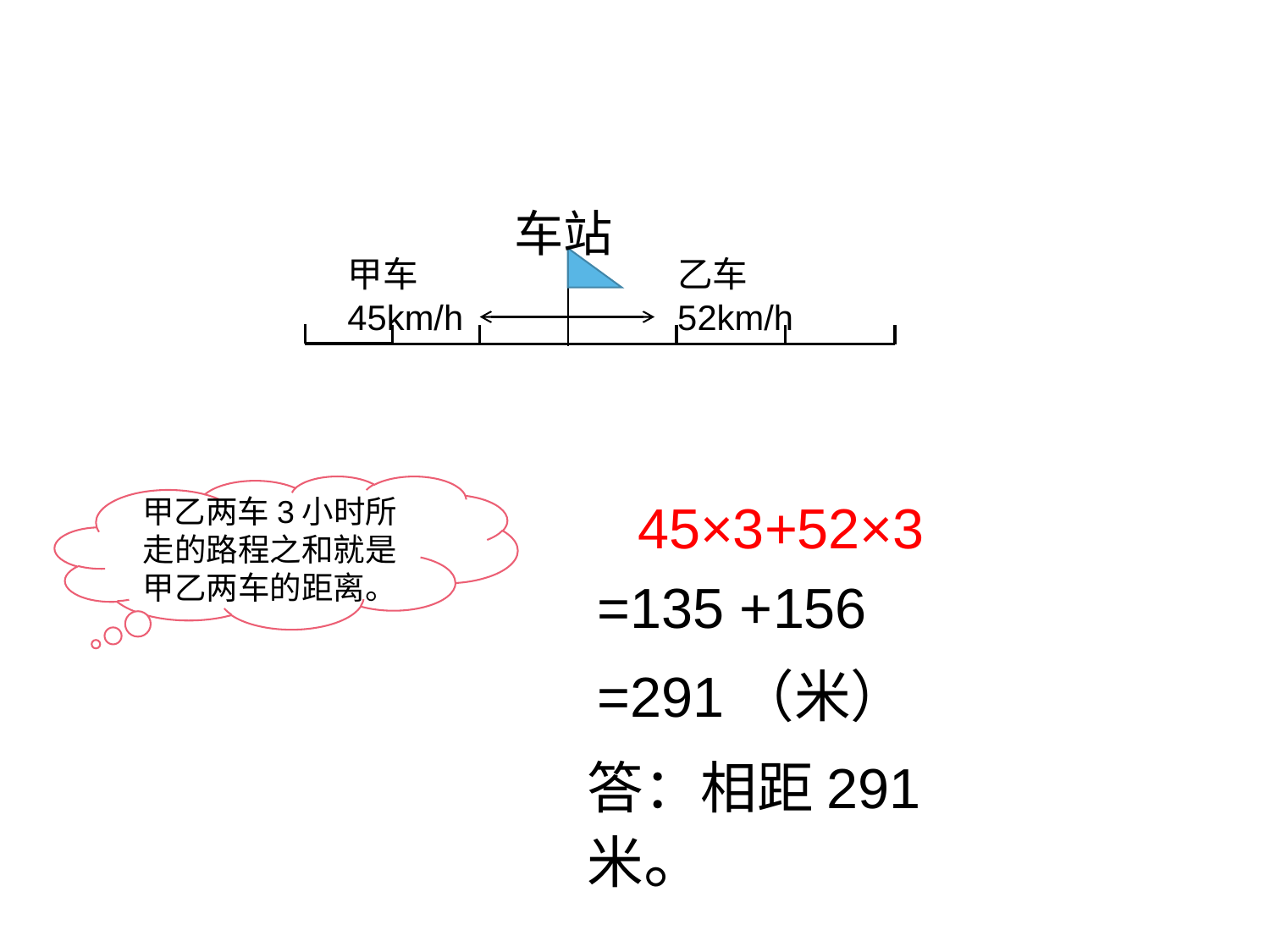

车站
甲车  45km/h
乙车  52km/h

甲乙两车3小时所走的路程之和就是甲乙两车的距离。
45×3+52×3
=135 +156
=291（米）
答：相距291米。